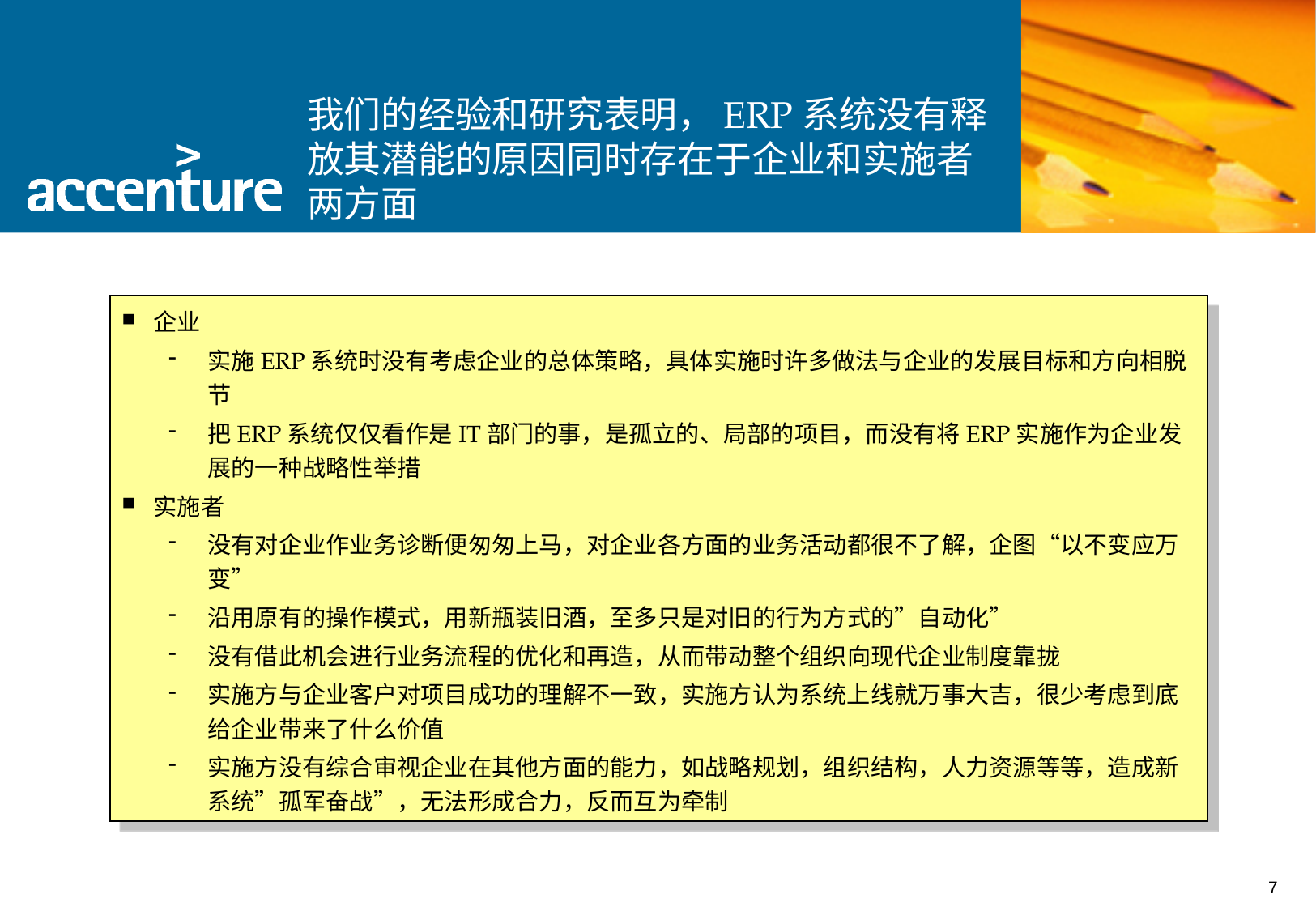

我们的经验和研究表明，ERP系统没有释放其潜能的原因同时存在于企业和实施者两方面
企业
实施ERP系统时没有考虑企业的总体策略，具体实施时许多做法与企业的发展目标和方向相脱节
把ERP系统仅仅看作是IT部门的事，是孤立的、局部的项目，而没有将ERP实施作为企业发展的一种战略性举措
实施者
没有对企业作业务诊断便匆匆上马，对企业各方面的业务活动都很不了解，企图“以不变应万变”
沿用原有的操作模式，用新瓶装旧酒，至多只是对旧的行为方式的”自动化”
没有借此机会进行业务流程的优化和再造，从而带动整个组织向现代企业制度靠拢
实施方与企业客户对项目成功的理解不一致，实施方认为系统上线就万事大吉，很少考虑到底给企业带来了什么价值
实施方没有综合审视企业在其他方面的能力，如战略规划，组织结构，人力资源等等，造成新系统”孤军奋战”，无法形成合力，反而互为牵制
7